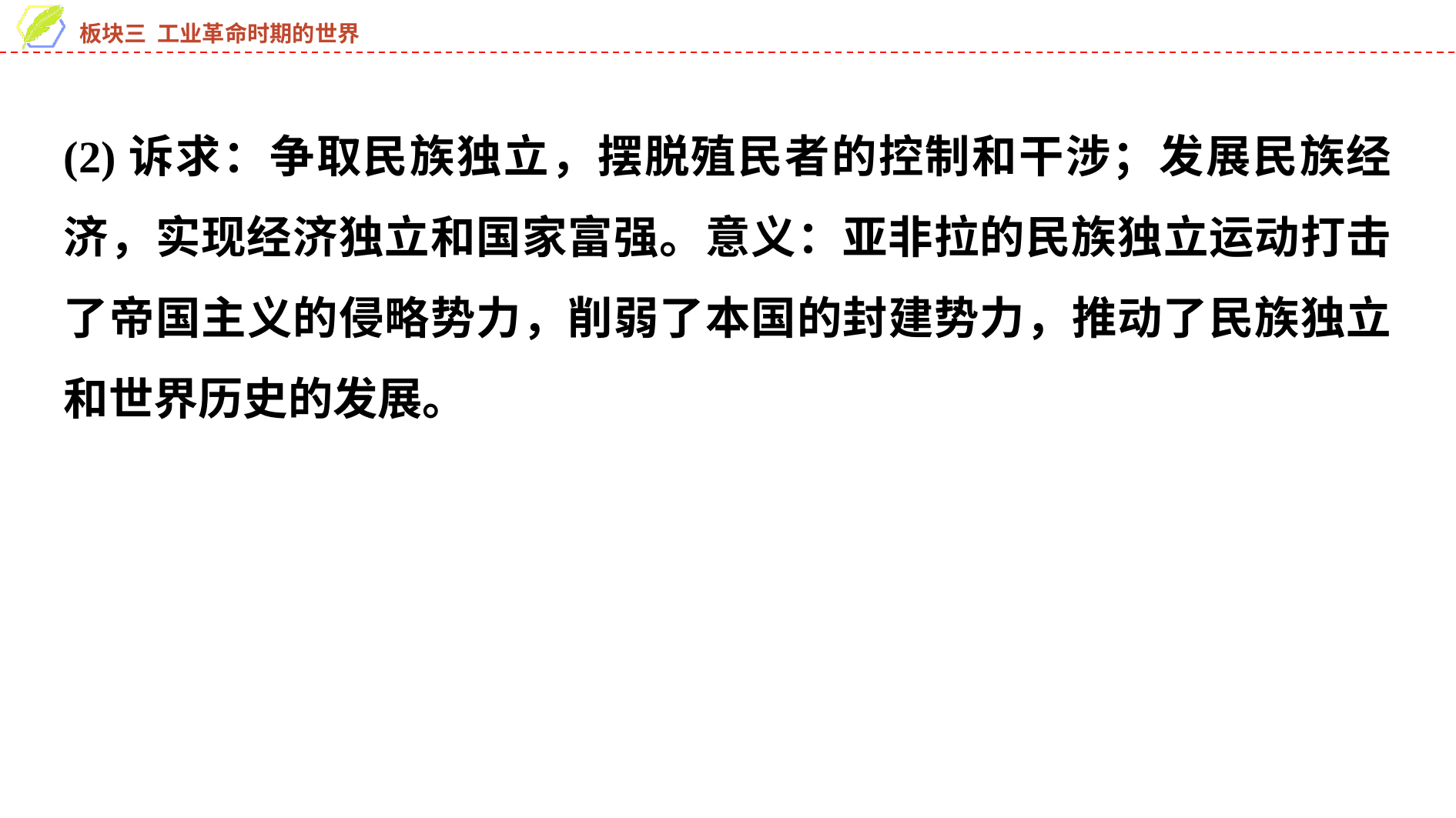

(2)诉求：争取民族独立，摆脱殖民者的控制和干涉；发展民族经济，实现经济独立和国家富强。意义：亚非拉的民族独立运动打击了帝国主义的侵略势力，削弱了本国的封建势力，推动了民族独立和世界历史的发展。